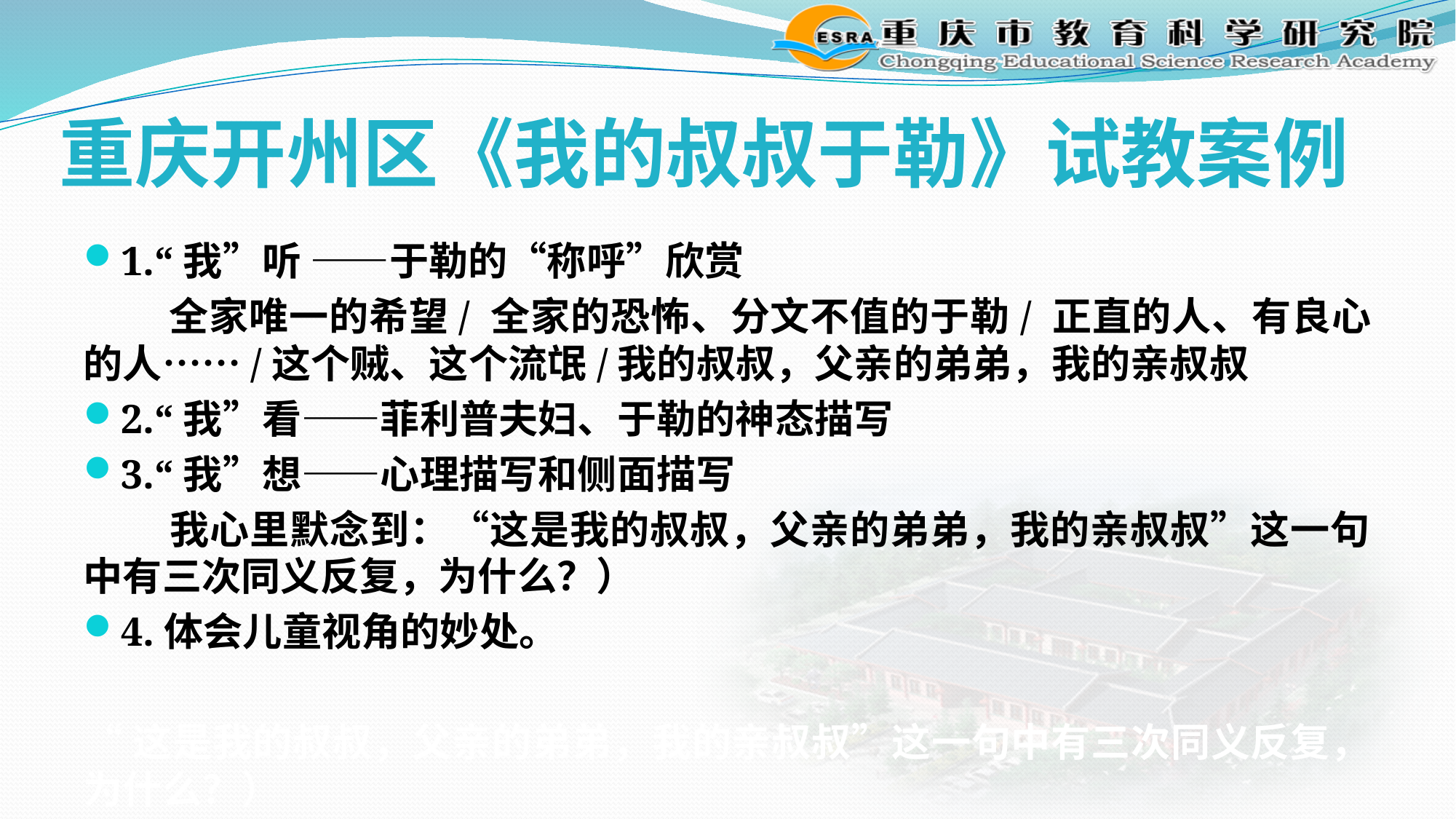

# 重庆开州区《我的叔叔于勒》试教案例
1.“我”听 ——于勒的“称呼”欣赏
        全家唯一的希望/ 全家的恐怖、分文不值的于勒/ 正直的人、有良心的人……/这个贼、这个流氓/我的叔叔，父亲的弟弟，我的亲叔叔
2.“我”看——菲利普夫妇、于勒的神态描写
3.“我”想——心理描写和侧面描写
        我心里默念到：“这是我的叔叔，父亲的弟弟，我的亲叔叔”这一句中有三次同义反复，为什么？）
4.体会儿童视角的妙处。

“这是我的叔叔，父亲的弟弟，我的亲叔叔”这一句中有三次同义反复，为什么？）